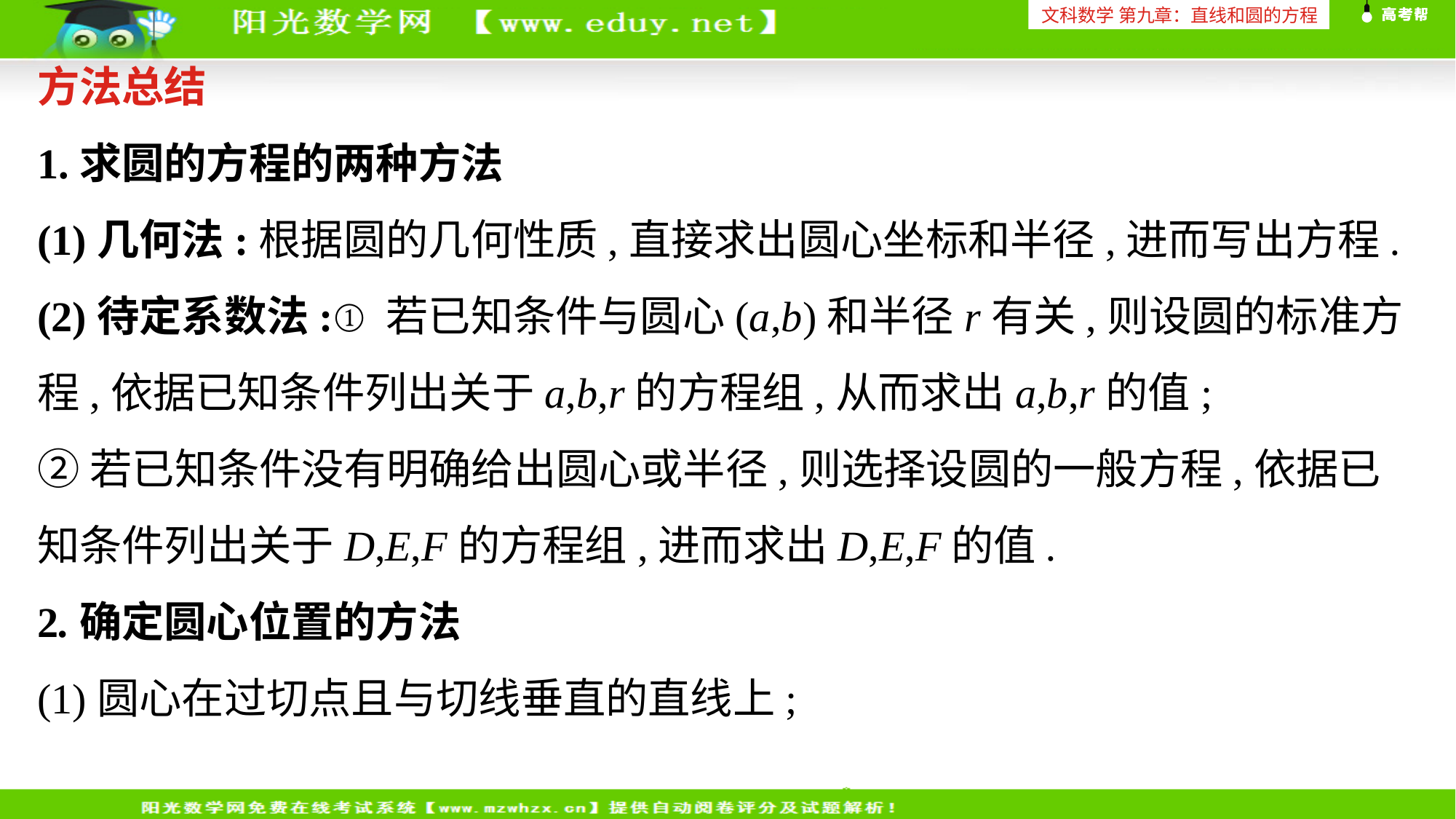

文科数学 第九章：直线和圆的方程
方法总结
1.求圆的方程的两种方法
(1)几何法:根据圆的几何性质,直接求出圆心坐标和半径,进而写出方程.
(2)待定系数法:①若已知条件与圆心(a,b)和半径r有关,则设圆的标准方程,依据已知条件列出关于a,b,r的方程组,从而求出a,b,r的值;
②若已知条件没有明确给出圆心或半径,则选择设圆的一般方程,依据已知条件列出关于D,E,F的方程组,进而求出D,E,F的值.
2.确定圆心位置的方法
(1)圆心在过切点且与切线垂直的直线上;